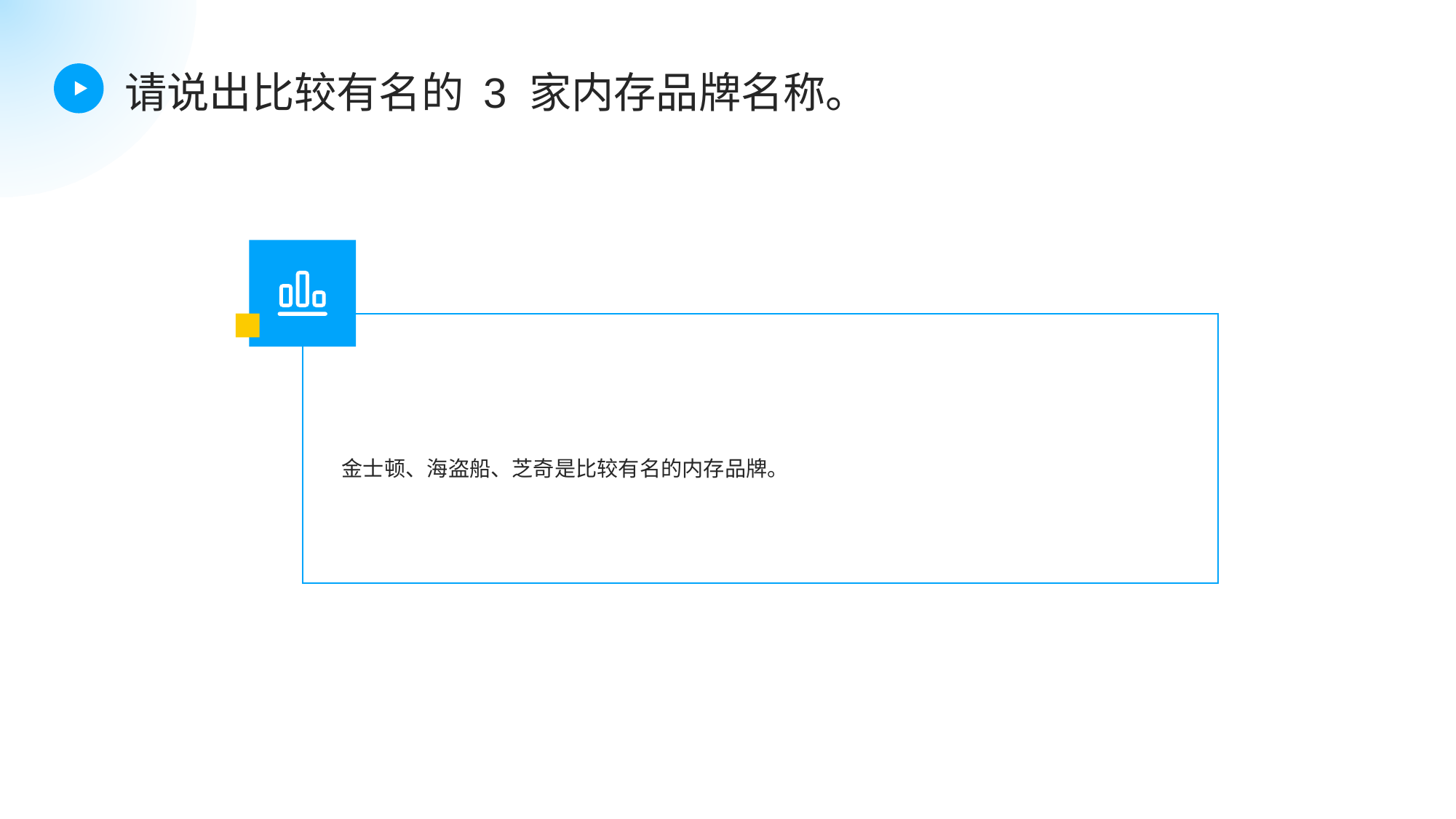

请说出比较有名的 3 家内存品牌名称。

金士顿、海盗船、芝奇是比较有名的内存品牌。